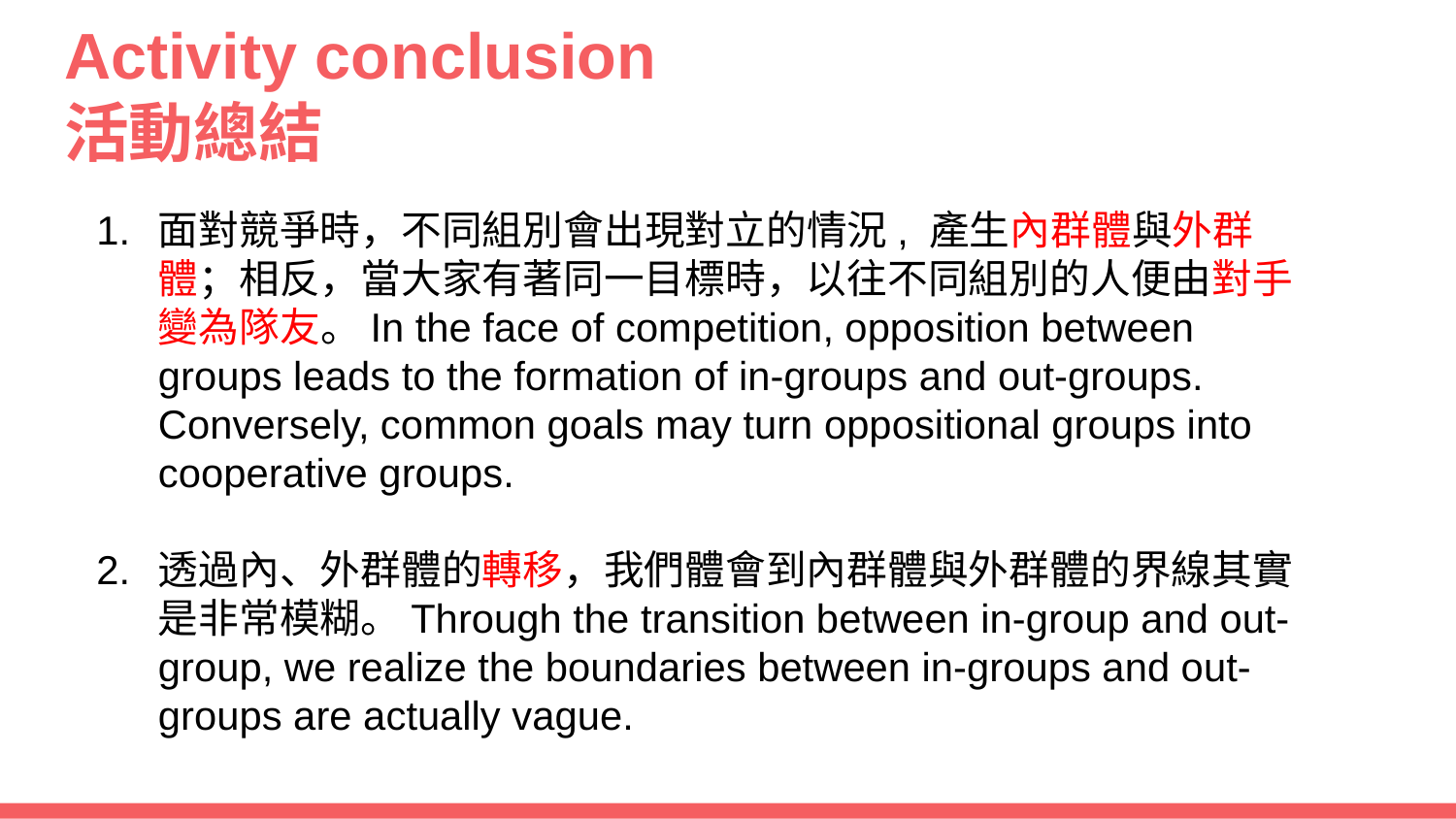

# Activity conclusion
活動總結

面對競爭時，不同組別會出現對立的情況, 產生內群體與外群體；相反，當大家有著同一目標時，以往不同組別的人便由對手變為隊友。In the face of competition, opposition between groups leads to the formation of in-groups and out-groups. Conversely, common goals may turn oppositional groups into cooperative groups.
透過內、外群體的轉移，我們體會到內群體與外群體的界線其實是非常模糊。Through the transition between in-group and out-group, we realize the boundaries between in-groups and out-groups are actually vague.